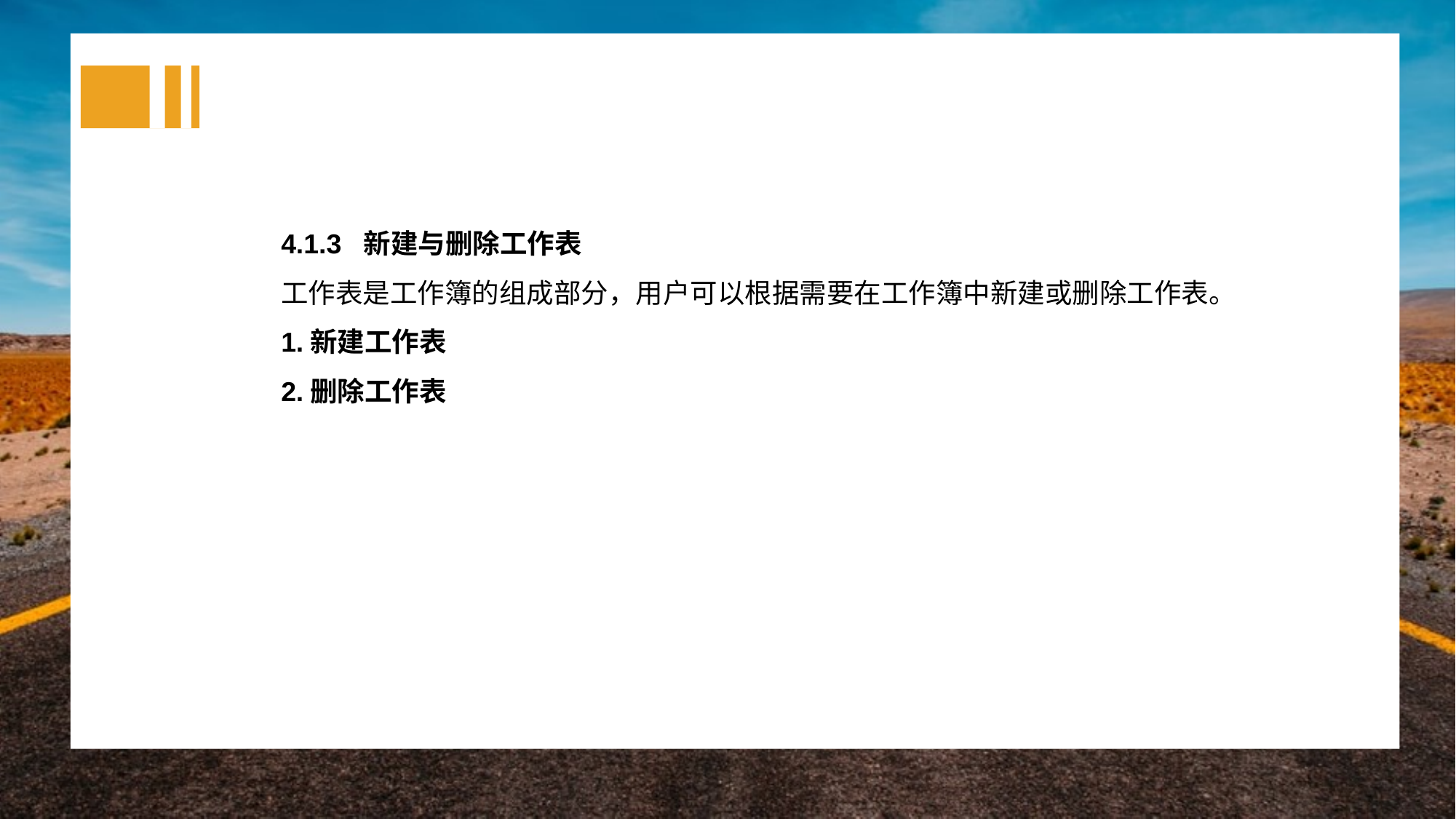

4.1.3  新建与删除工作表
工作表是工作簿的组成部分，用户可以根据需要在工作簿中新建或删除工作表。
1.新建工作表
2.删除工作表